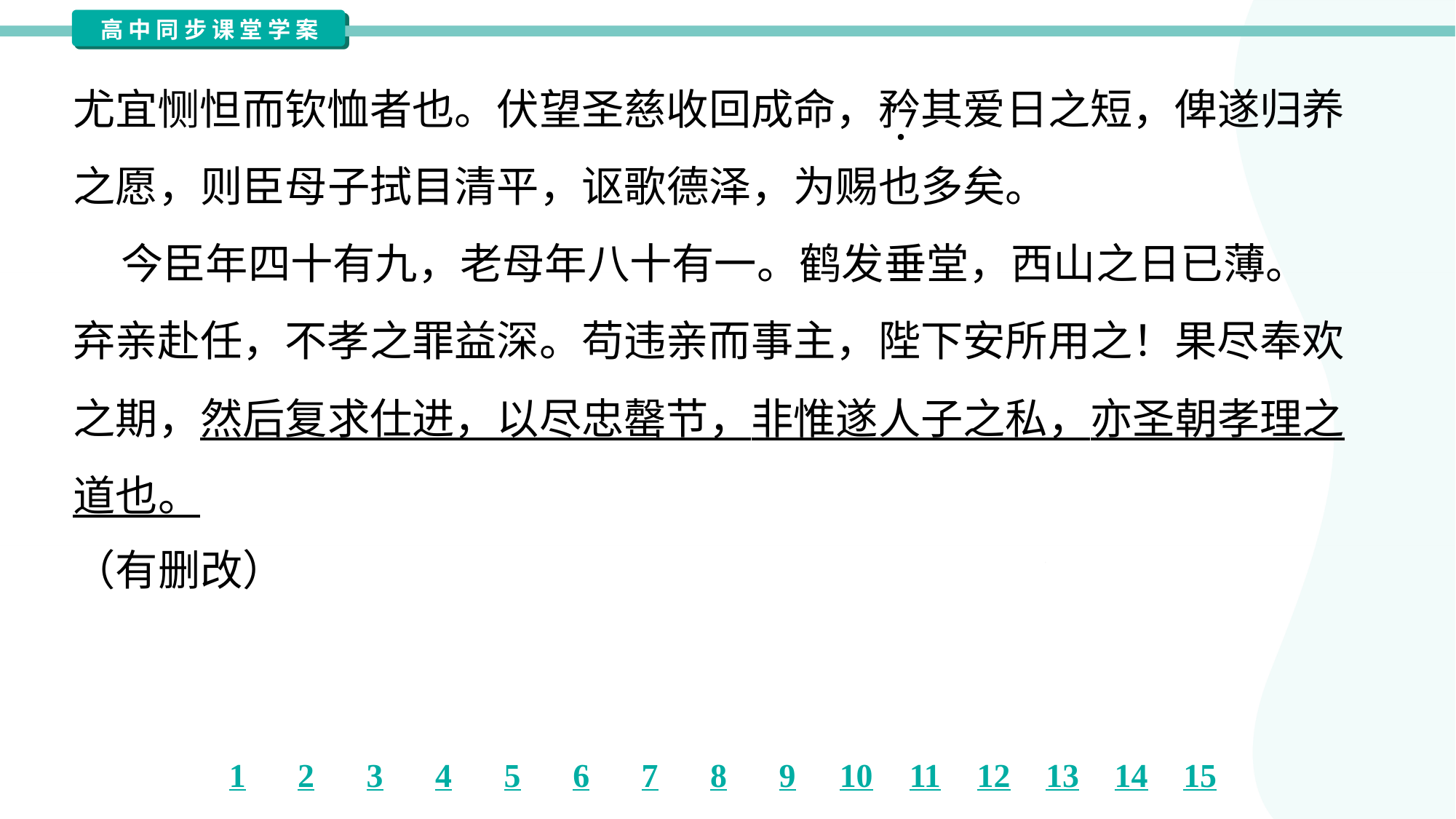

尤宜恻怛而钦恤者也。伏望圣慈收回成命，矜其爱日之短，俾遂归养
之愿，则臣母子拭目清平，讴歌德泽，为赐也多矣。
    今臣年四十有九，老母年八十有一。鹤发垂堂，西山之日已薄。
弃亲赴任，不孝之罪益深。苟违亲而事主，陛下安所用之！果尽奉欢
之期，然后复求仕进，以尽忠罄节，非惟遂人子之私，亦圣朝孝理之
道也。
（有删改）#1.1.6